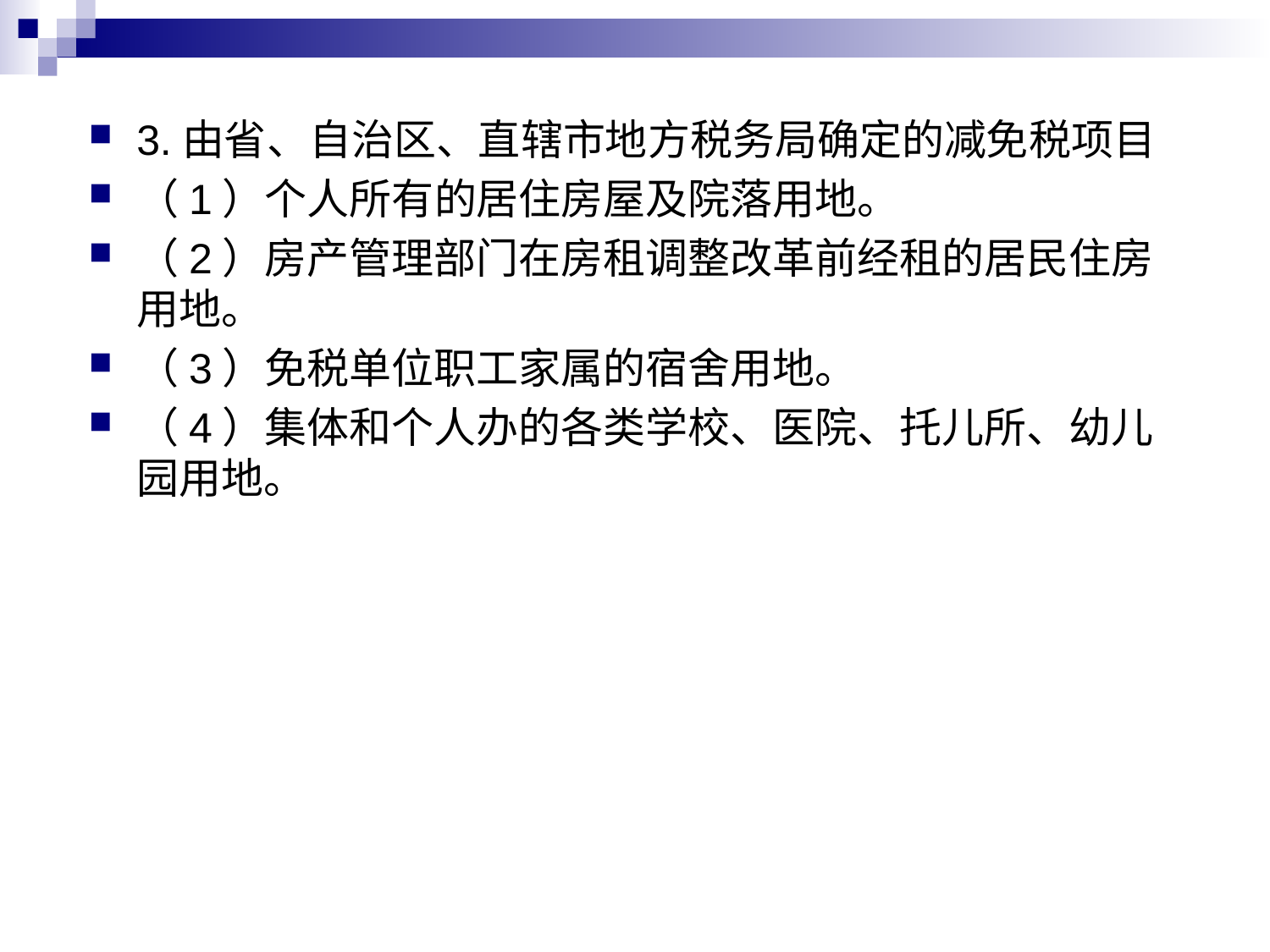

#
3.由省、自治区、直辖市地方税务局确定的减免税项目
（1）个人所有的居住房屋及院落用地。
（2）房产管理部门在房租调整改革前经租的居民住房用地。
（3）免税单位职工家属的宿舍用地。
（4）集体和个人办的各类学校、医院、托儿所、幼儿园用地。